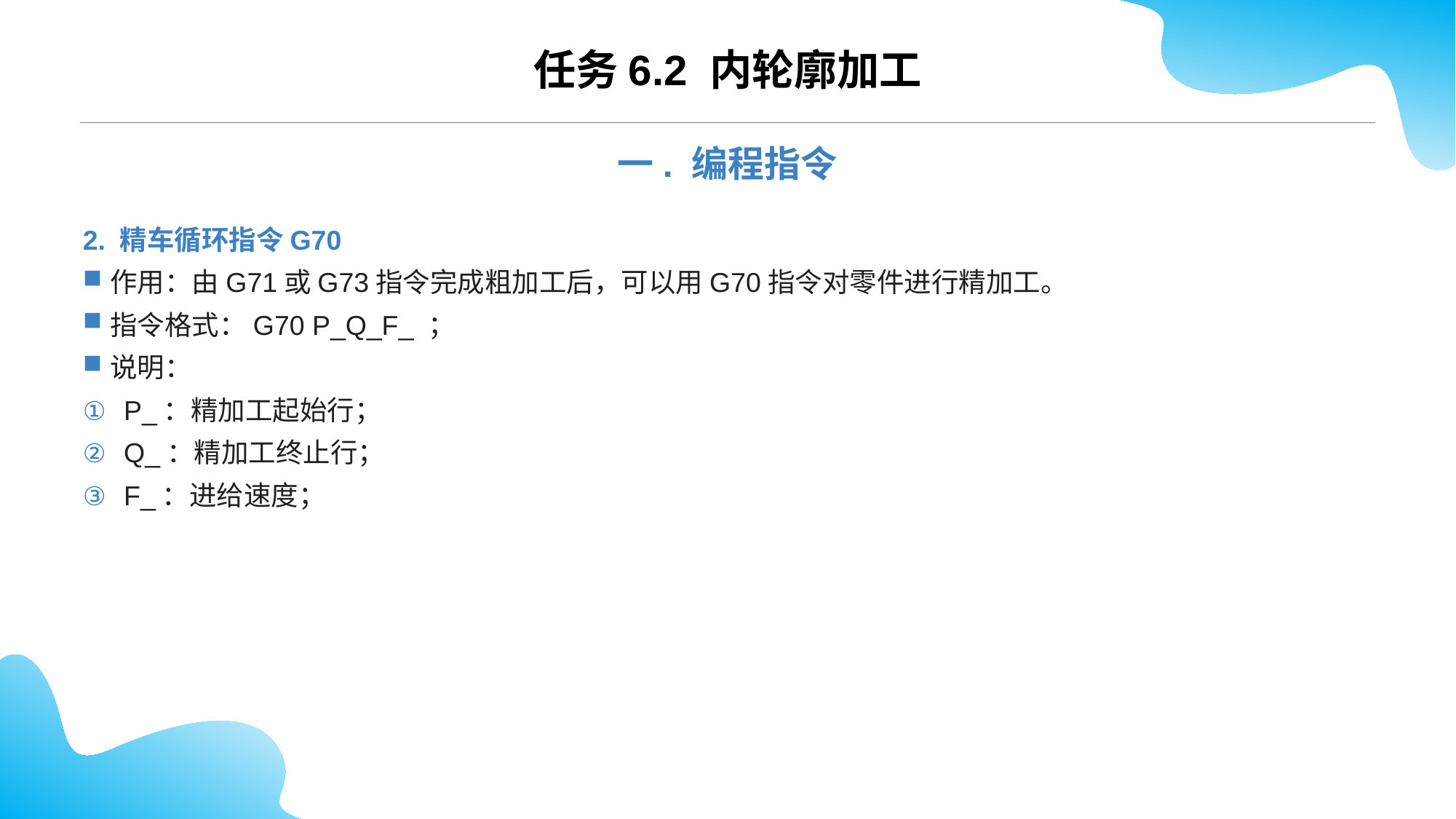

CONTENTS
任务6.2 内轮廓加工
一. 编程指令
2. 精车循环指令G70
作用：由G71或G73指令完成粗加工后，可以用G70指令对零件进行精加工。
指令格式：G70 P_Q_F_ ；
说明：
P_：精加工起始行；
Q_：精加工终止行；
F_：进给速度；